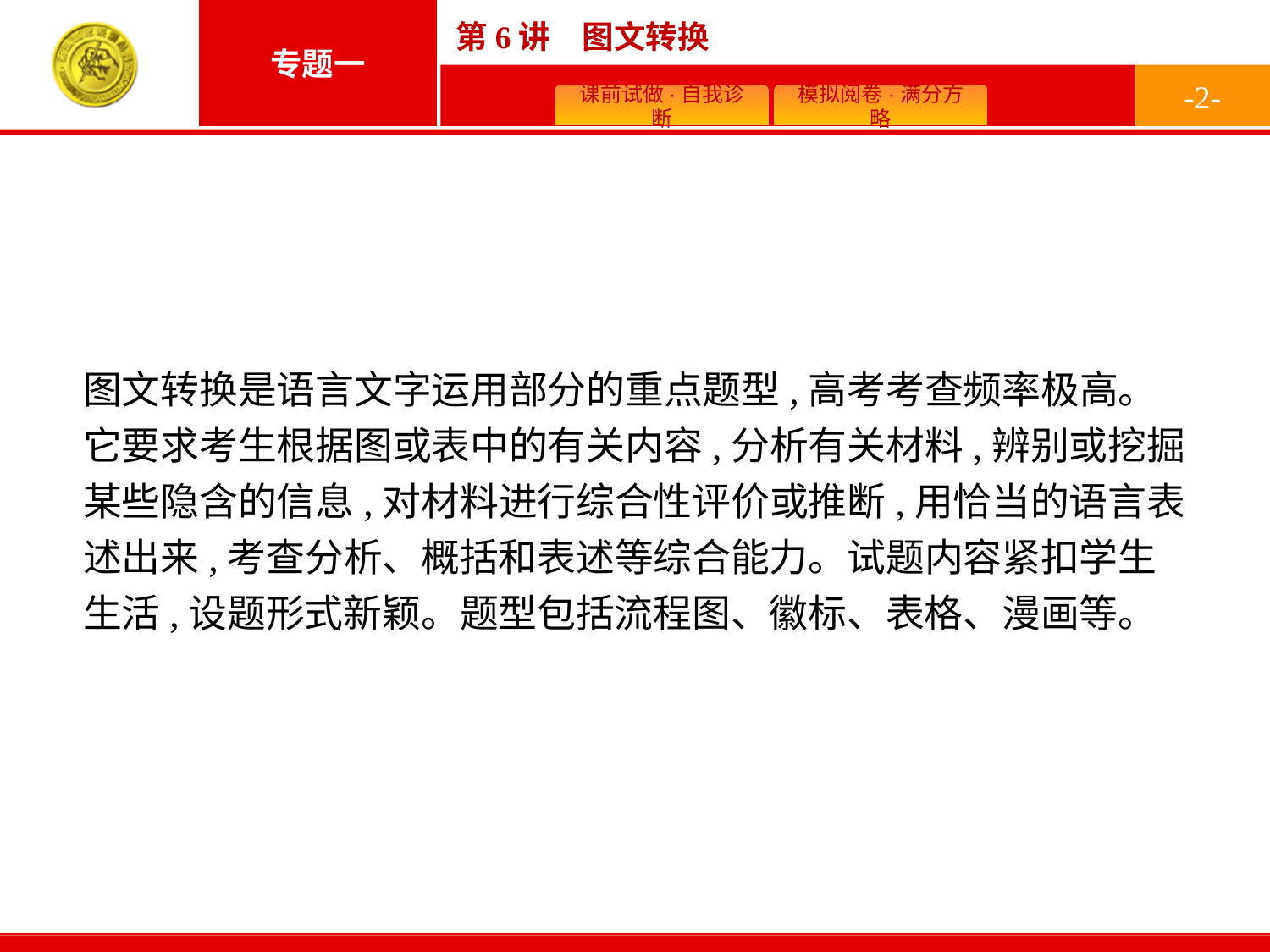

-2-
图文转换是语言文字运用部分的重点题型,高考考查频率极高。它要求考生根据图或表中的有关内容,分析有关材料,辨别或挖掘某些隐含的信息,对材料进行综合性评价或推断,用恰当的语言表述出来,考查分析、概括和表述等综合能力。试题内容紧扣学生生活,设题形式新颖。题型包括流程图、徽标、表格、漫画等。